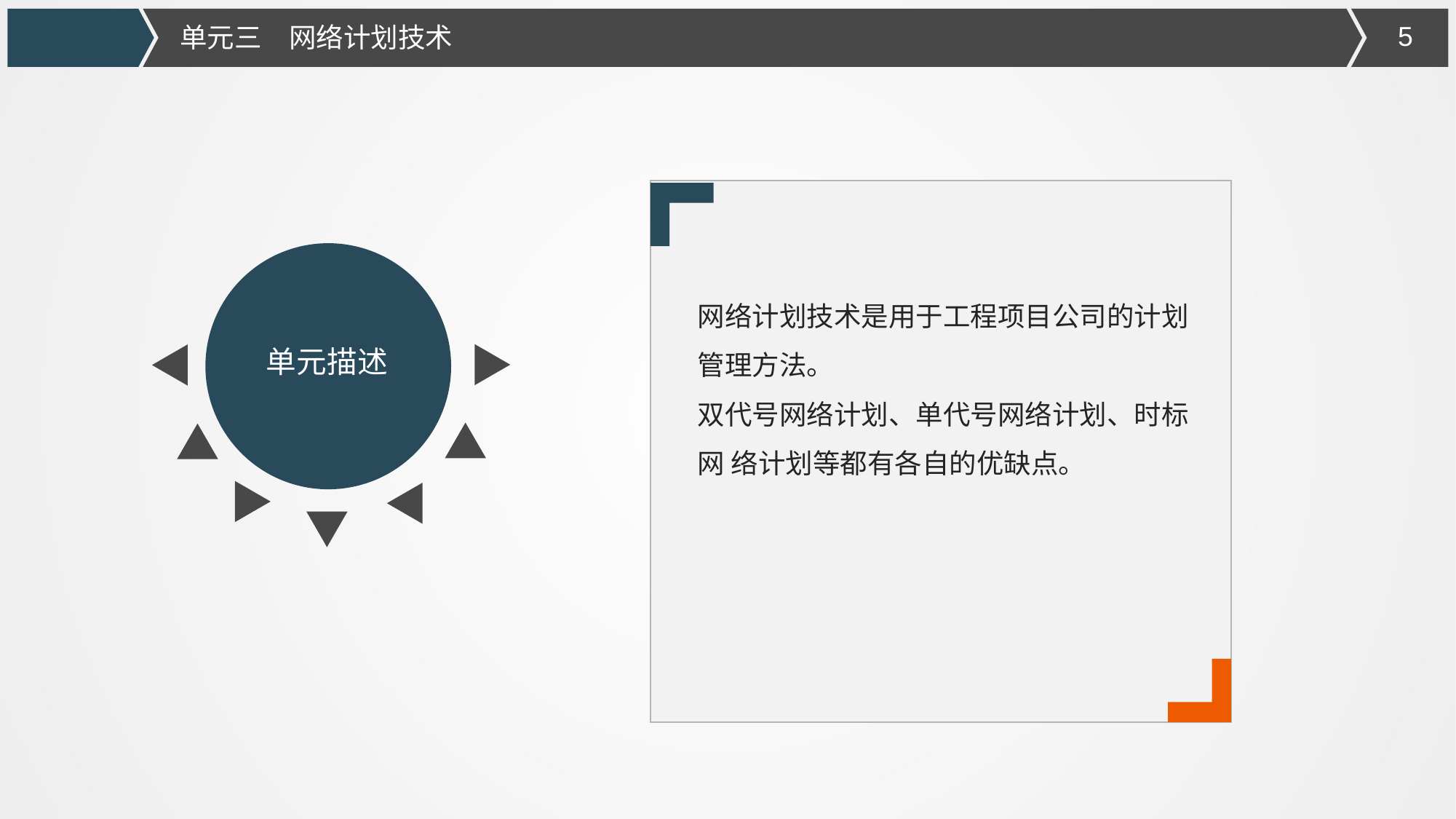

单元三　网络计划技术

单元描述
网络计划技术是用于工程项目公司的计划管理方法。
双代号网络计划、单代号网络计划、时标网 络计划等都有各自的优缺点。